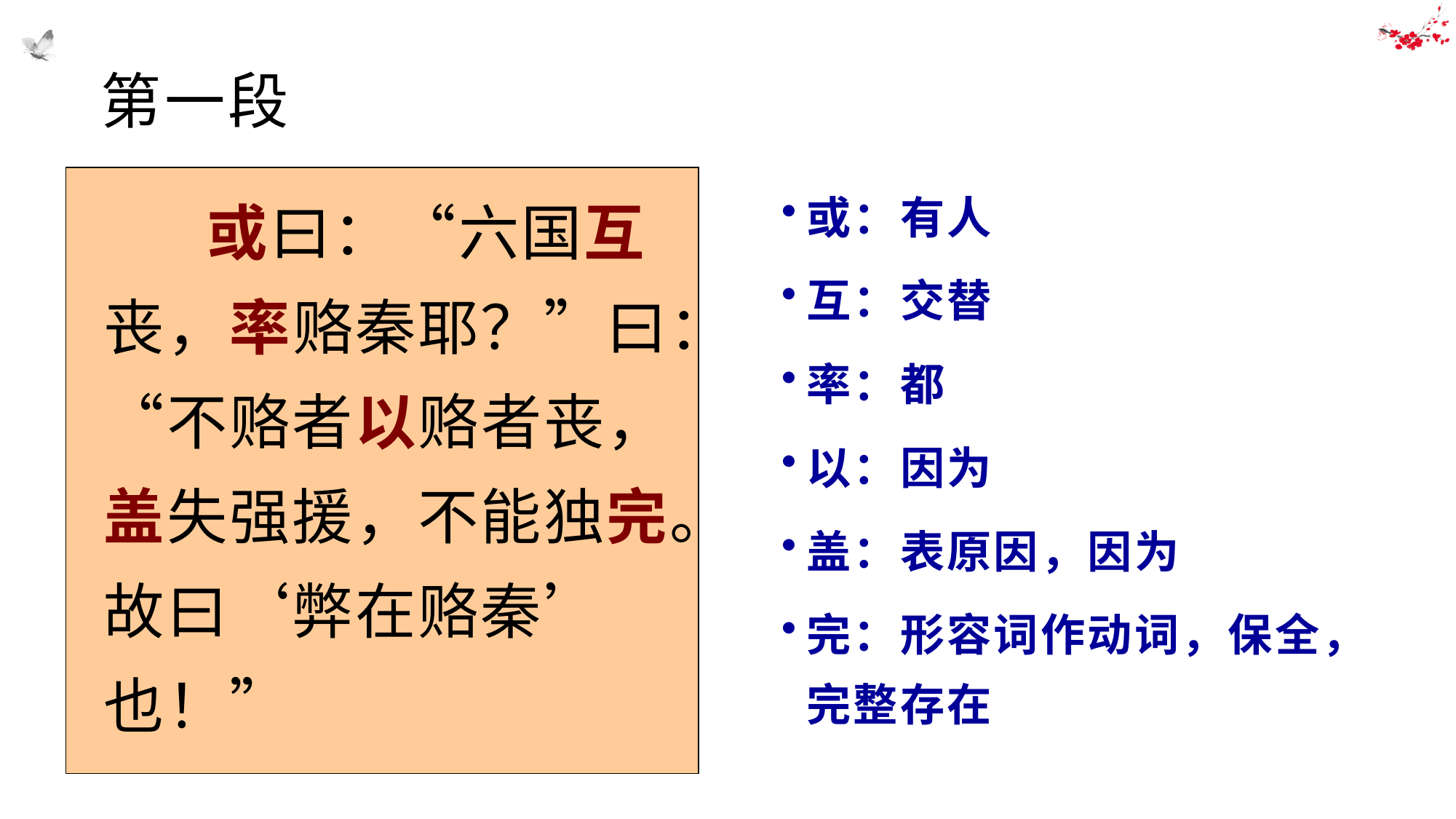

# 第一段
         或曰：“六国互丧，率赂秦耶？”曰：“不赂者以赂者丧，盖失强援，不能独完。故曰‘弊在赂秦’也！”
或：有人
互：交替
率：都
以：因为
盖：表原因，因为
完：形容词作动词，保全，完整存在